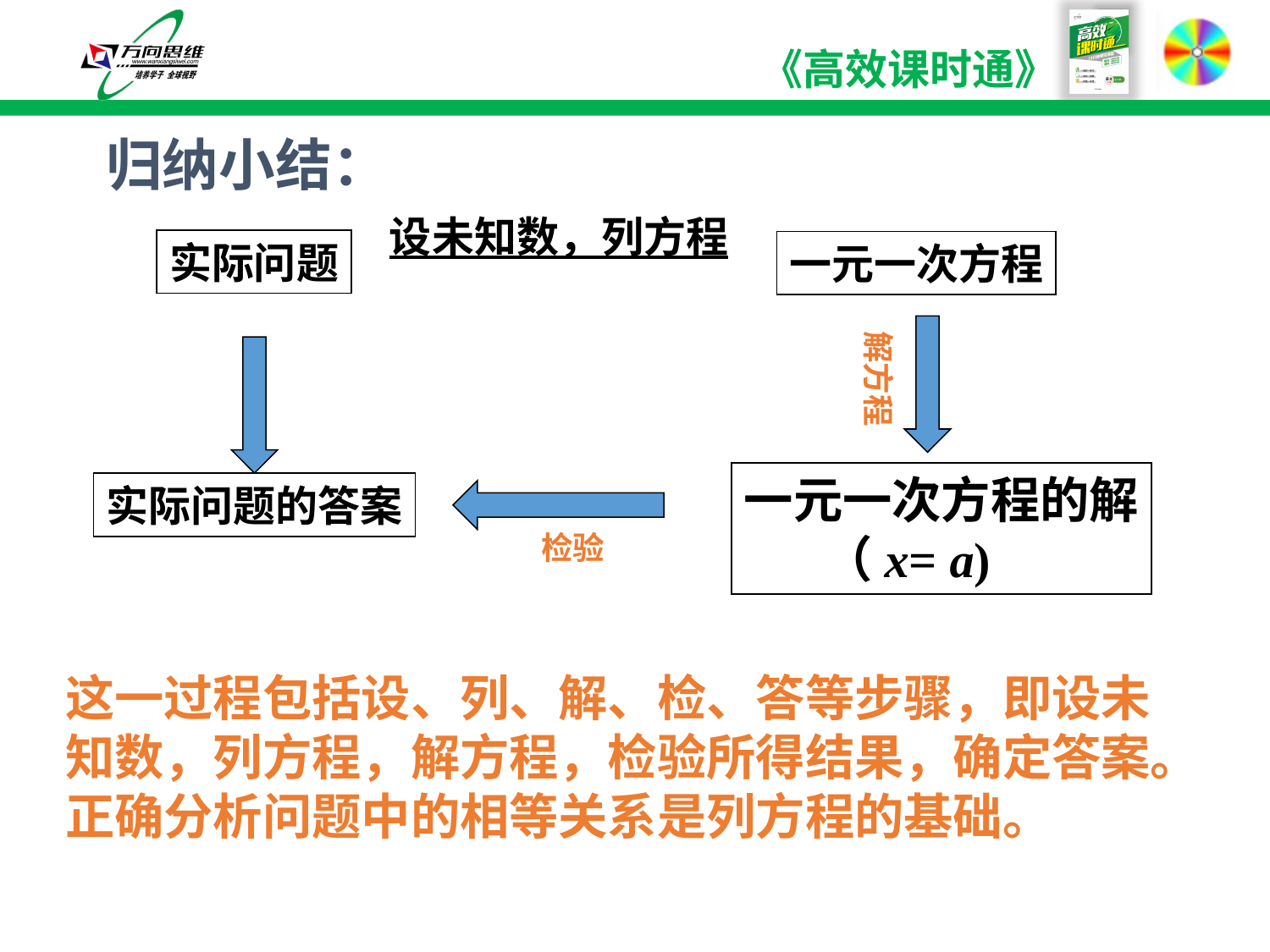

归纳小结：
设未知数，列方程
实际问题
一元一次方程

解方程

一元一次方程的解
      （x= a)
实际问题的答案
检验
这一过程包括设、列、解、检、答等步骤，即设未知数，列方程，解方程，检验所得结果，确定答案。正确分析问题中的相等关系是列方程的基础。